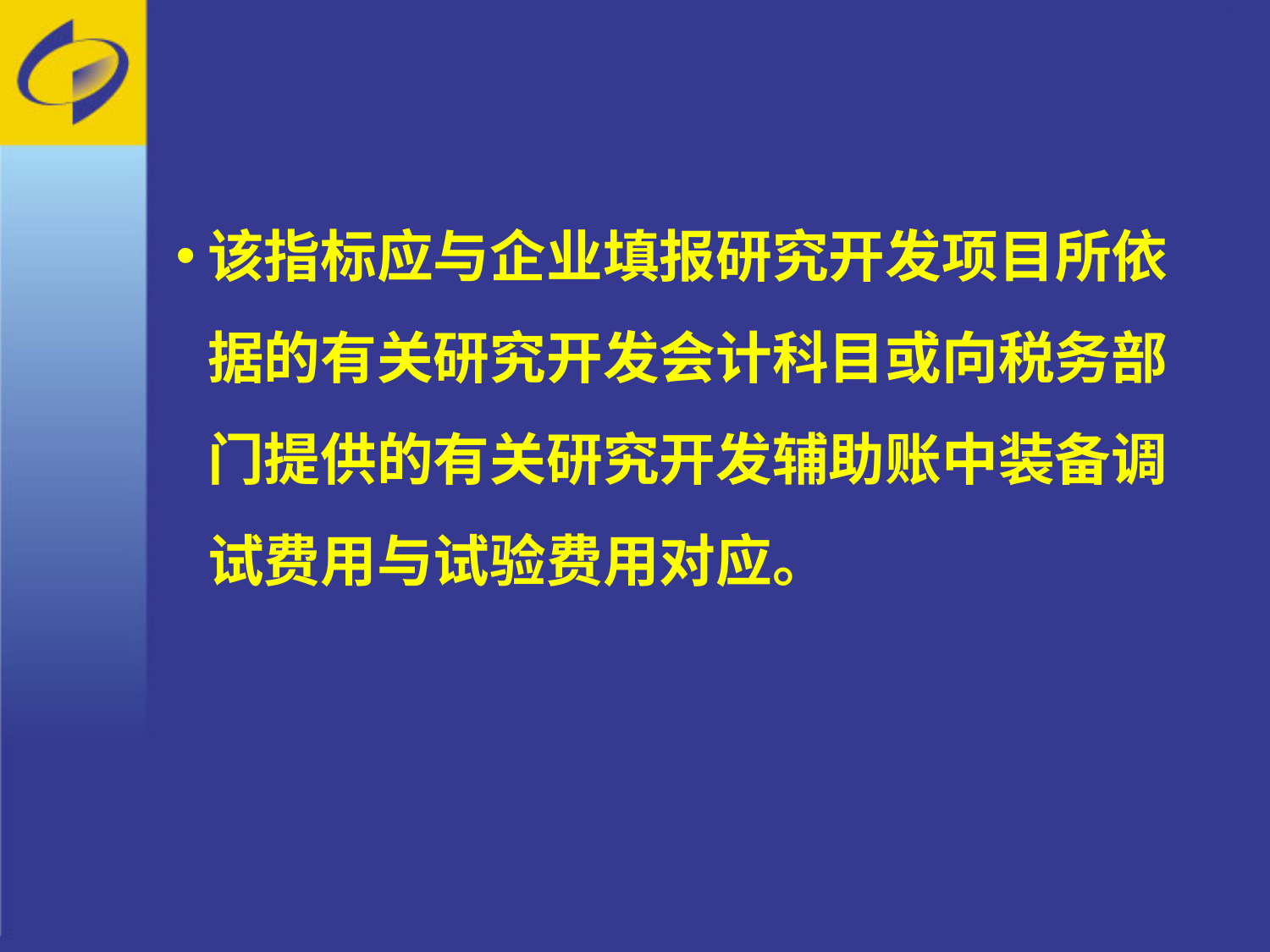

该指标应与企业填报研究开发项目所依据的有关研究开发会计科目或向税务部门提供的有关研究开发辅助账中装备调试费用与试验费用对应。